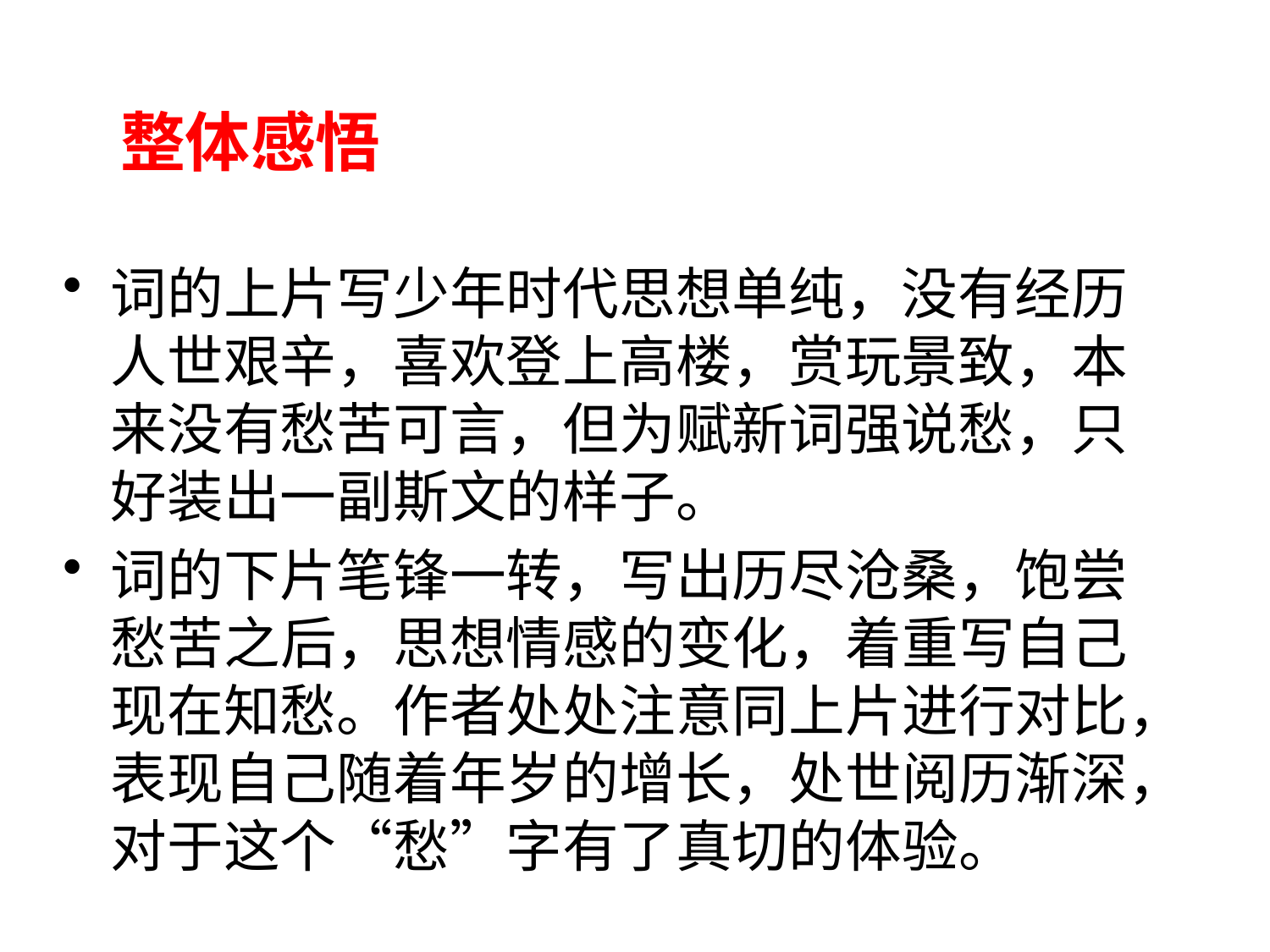

整体感悟
词的上片写少年时代思想单纯，没有经历人世艰辛，喜欢登上高楼，赏玩景致，本来没有愁苦可言，但为赋新词强说愁，只好装出一副斯文的样子。
词的下片笔锋一转，写出历尽沧桑，饱尝愁苦之后，思想情感的变化，着重写自己现在知愁。作者处处注意同上片进行对比，表现自己随着年岁的增长，处世阅历渐深，对于这个“愁”字有了真切的体验。